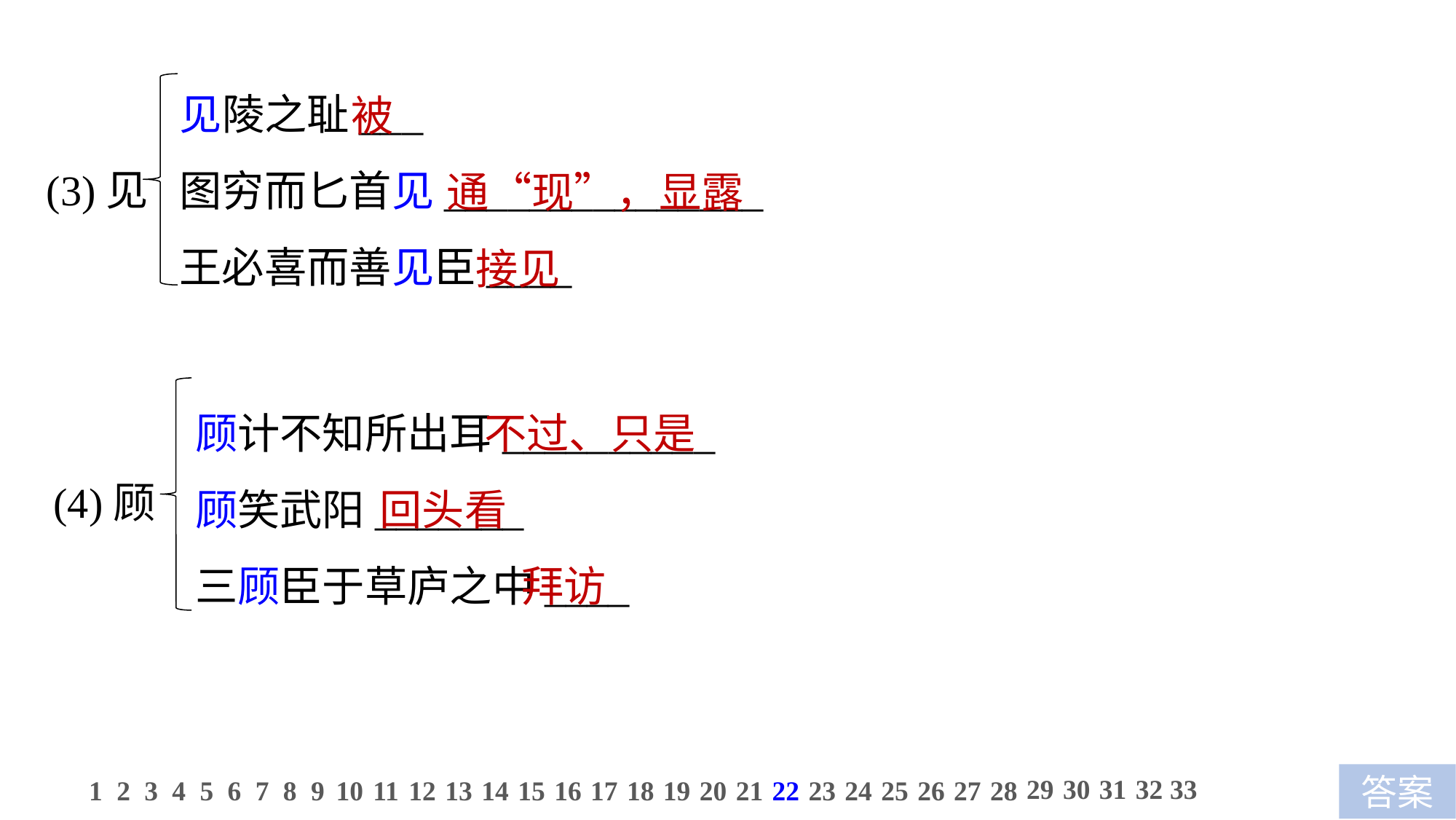

见陵之耻___
图穷而匕首见_______________
王必喜而善见臣____
被
         通“现”，显露
            接见

(3)见
顾计不知所出耳__________
顾笑武阳_______
三顾臣于草庐之中____
            不过、只是
 回头看
                拜访

(4)顾
29
30
31
32
33
1
2
3
4
5
6
7
8
9
10
11
12
13
14
15
16
17
18
19
20
21
22
23
24
25
26
27
28
答案